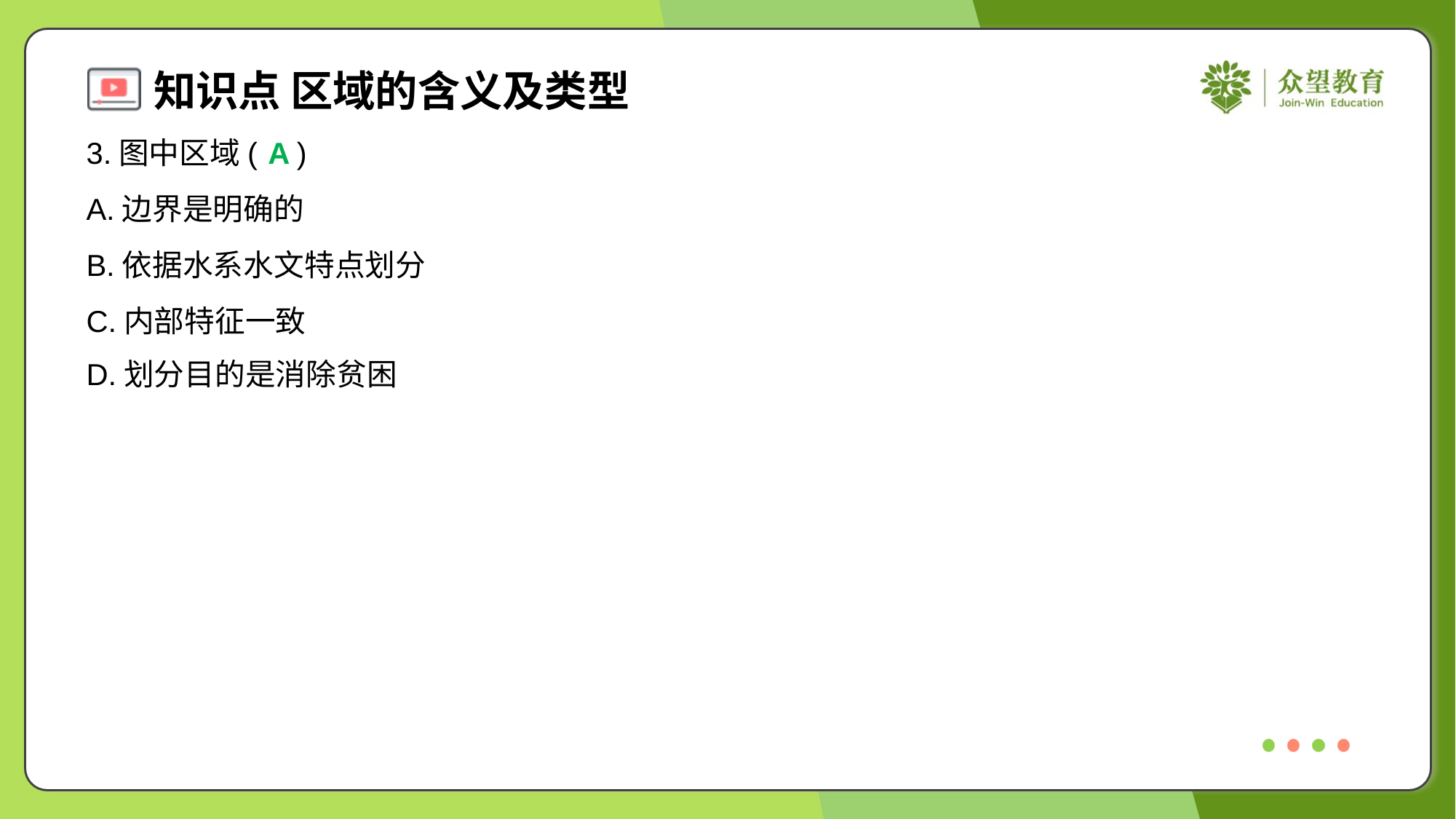

3.图中区域(     )
A
A.边界是明确的
B.依据水系水文特点划分
C.内部特征一致
D.划分目的是消除贫困